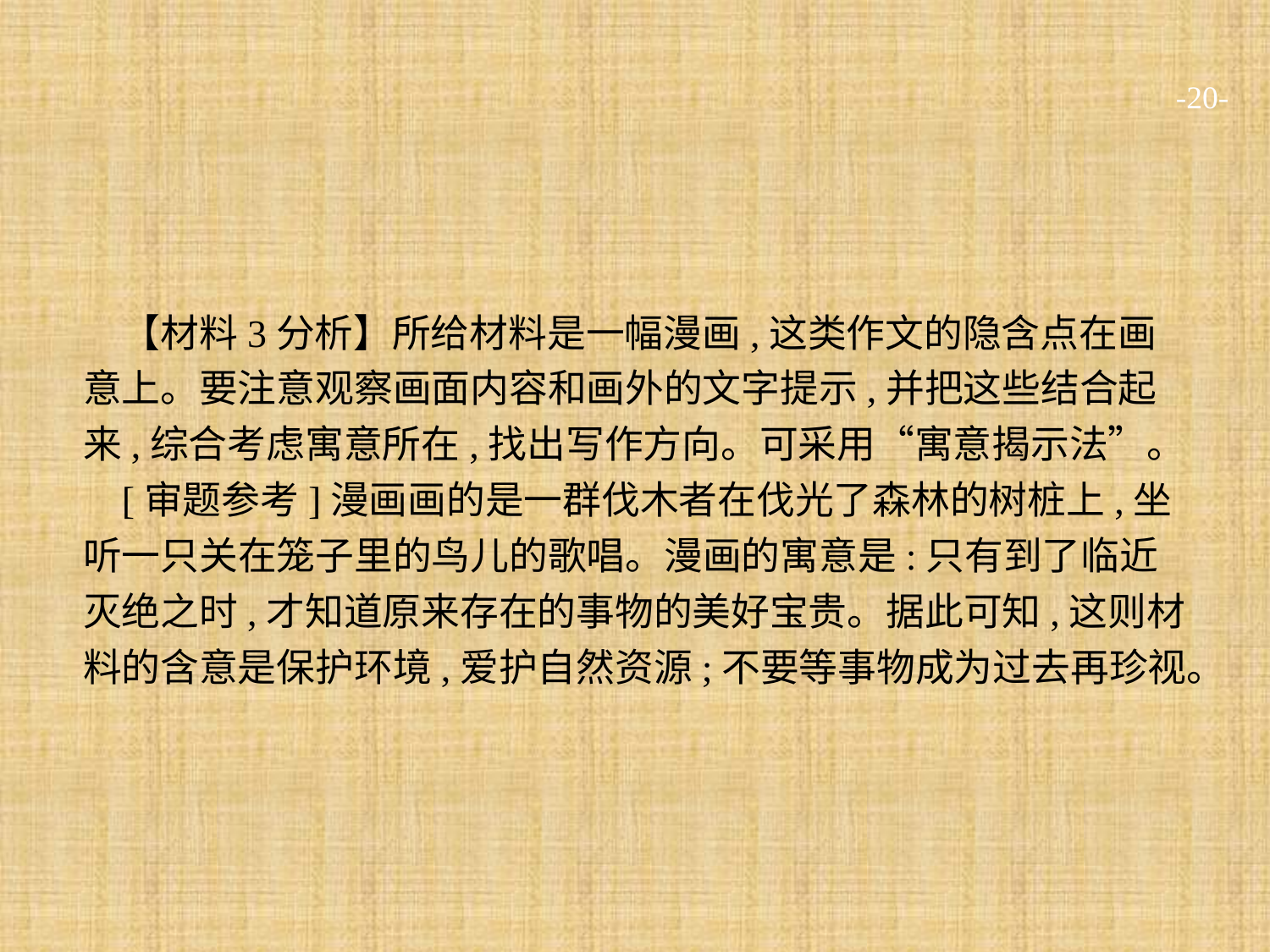

-20-
【材料3分析】所给材料是一幅漫画,这类作文的隐含点在画意上。要注意观察画面内容和画外的文字提示,并把这些结合起来,综合考虑寓意所在,找出写作方向。可采用“寓意揭示法”。
[审题参考]漫画画的是一群伐木者在伐光了森林的树桩上,坐听一只关在笼子里的鸟儿的歌唱。漫画的寓意是:只有到了临近灭绝之时,才知道原来存在的事物的美好宝贵。据此可知,这则材料的含意是保护环境,爱护自然资源;不要等事物成为过去再珍视。